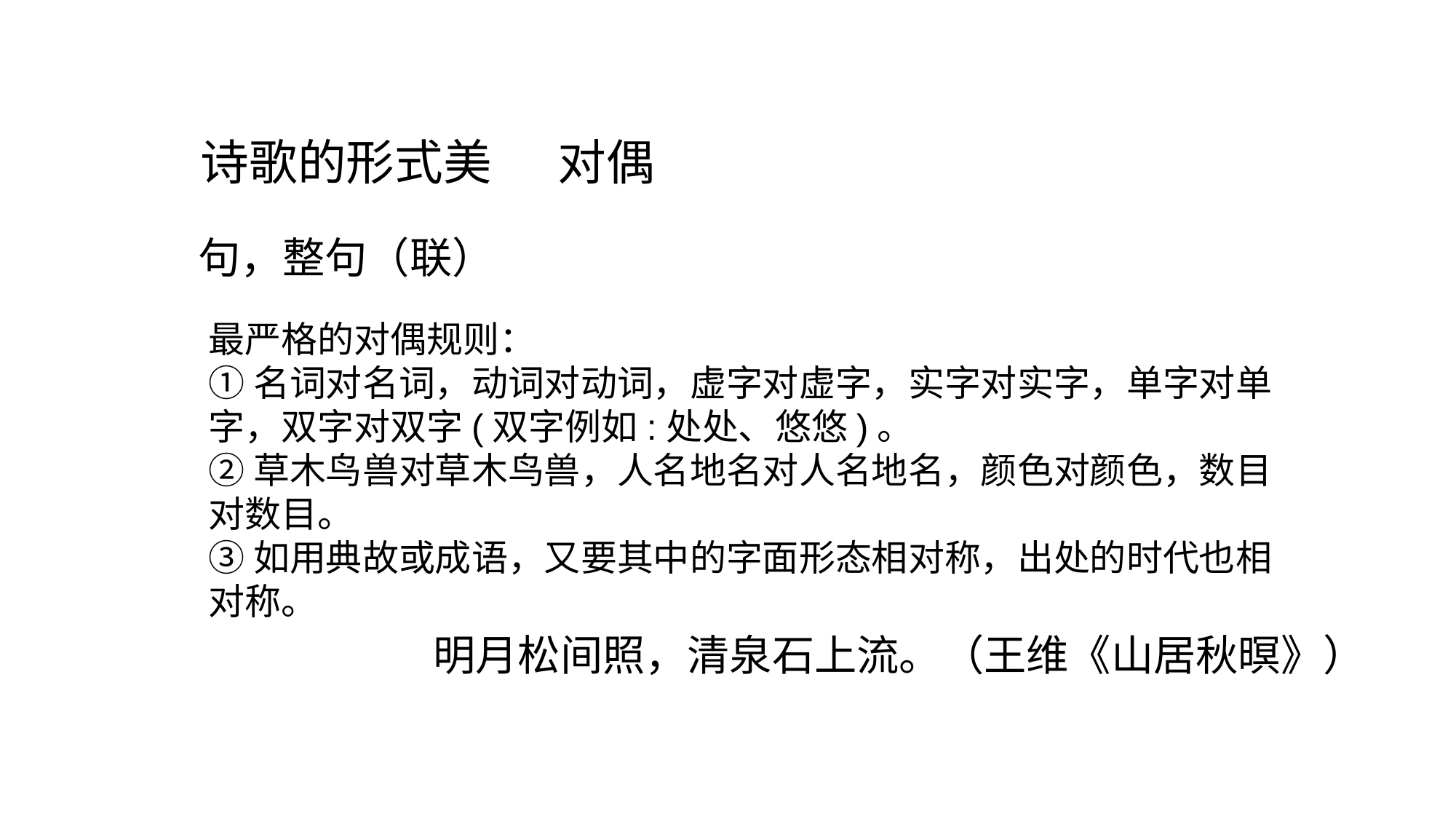

#
诗歌的形式美      对偶
句，整句（联）
最严格的对偶规则：
①名词对名词，动词对动词，虚字对虚字，实字对实字，单字对单字，双字对双字(双字例如:处处、悠悠)。
②草木鸟兽对草木鸟兽，人名地名对人名地名，颜色对颜色，数目对数目。
③如用典故或成语，又要其中的字面形态相对称，出处的时代也相对称。
明月松间照，清泉石上流。（王维《山居秋暝》）